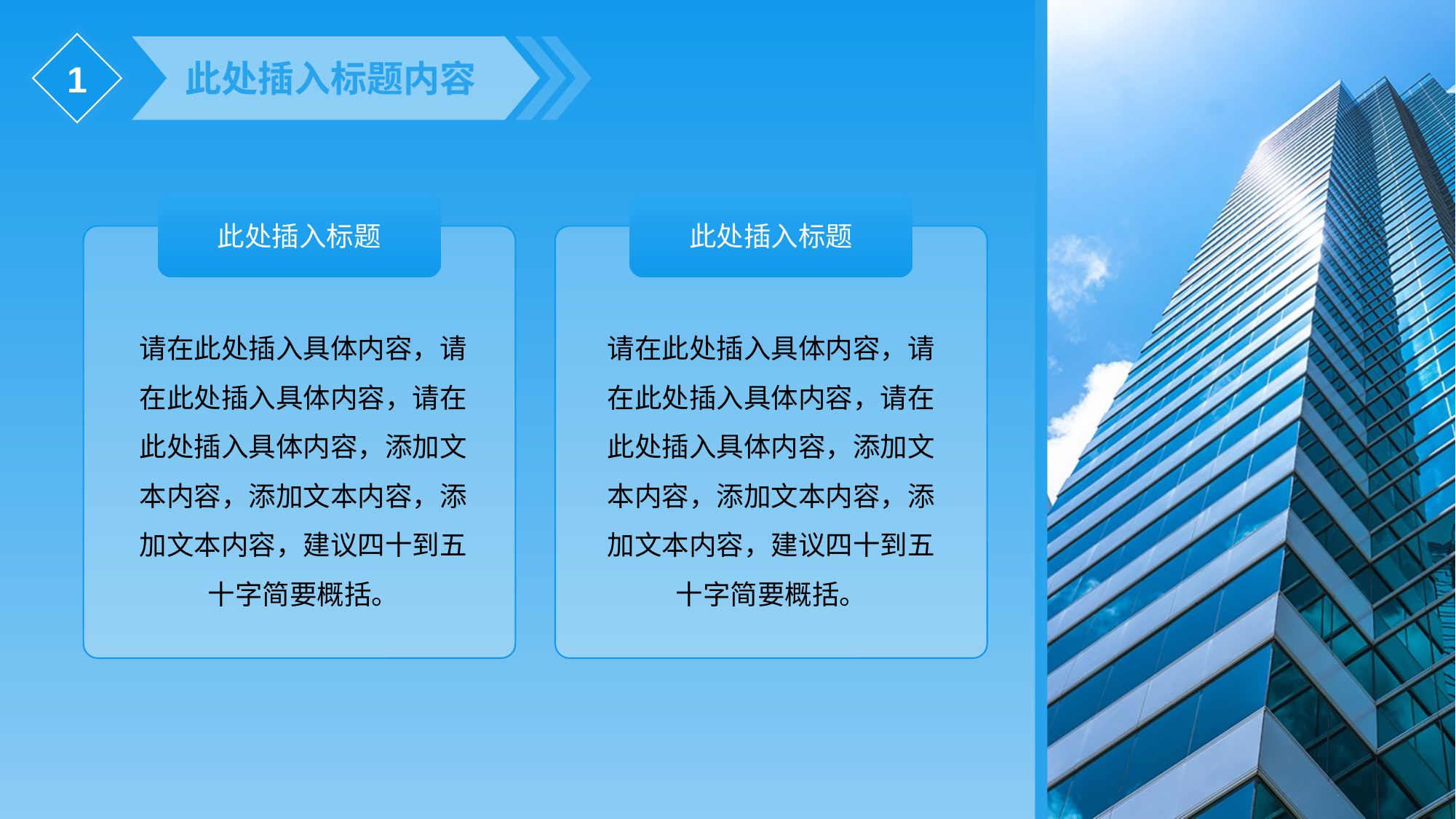

1

此处插入标题内容
此处插入标题
此处插入标题

请在此处插入具体内容，请在此处插入具体内容，请在此处插入具体内容，添加文本内容，添加文本内容，添加文本内容，建议四十到五十字简要概括。
请在此处插入具体内容，请在此处插入具体内容，请在此处插入具体内容，添加文本内容，添加文本内容，添加文本内容，建议四十到五十字简要概括。